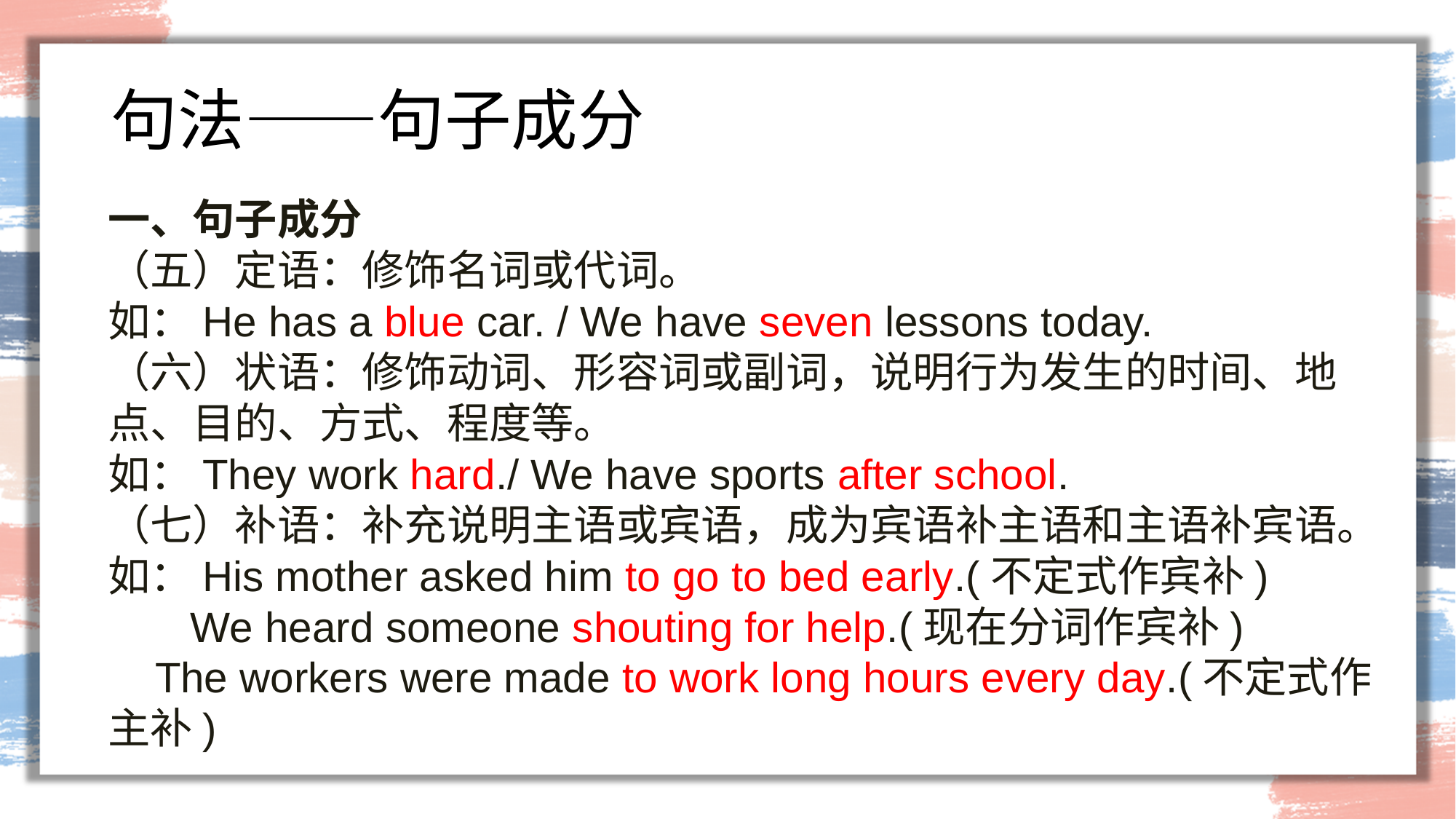

# 句法——句子成分
一、句子成分
（五）定语：修饰名词或代词。
如：He has a blue car. / We have seven lessons today.
（六）状语：修饰动词、形容词或副词，说明行为发生的时间、地点、目的、方式、程度等。
如：They work hard./ We have sports after school.
（七）补语：补充说明主语或宾语，成为宾语补主语和主语补宾语。
如：His mother asked him to go to bed early.(不定式作宾补)
       We heard someone shouting for help.(现在分词作宾补)
    The workers were made to work long hours every day.(不定式作主补)